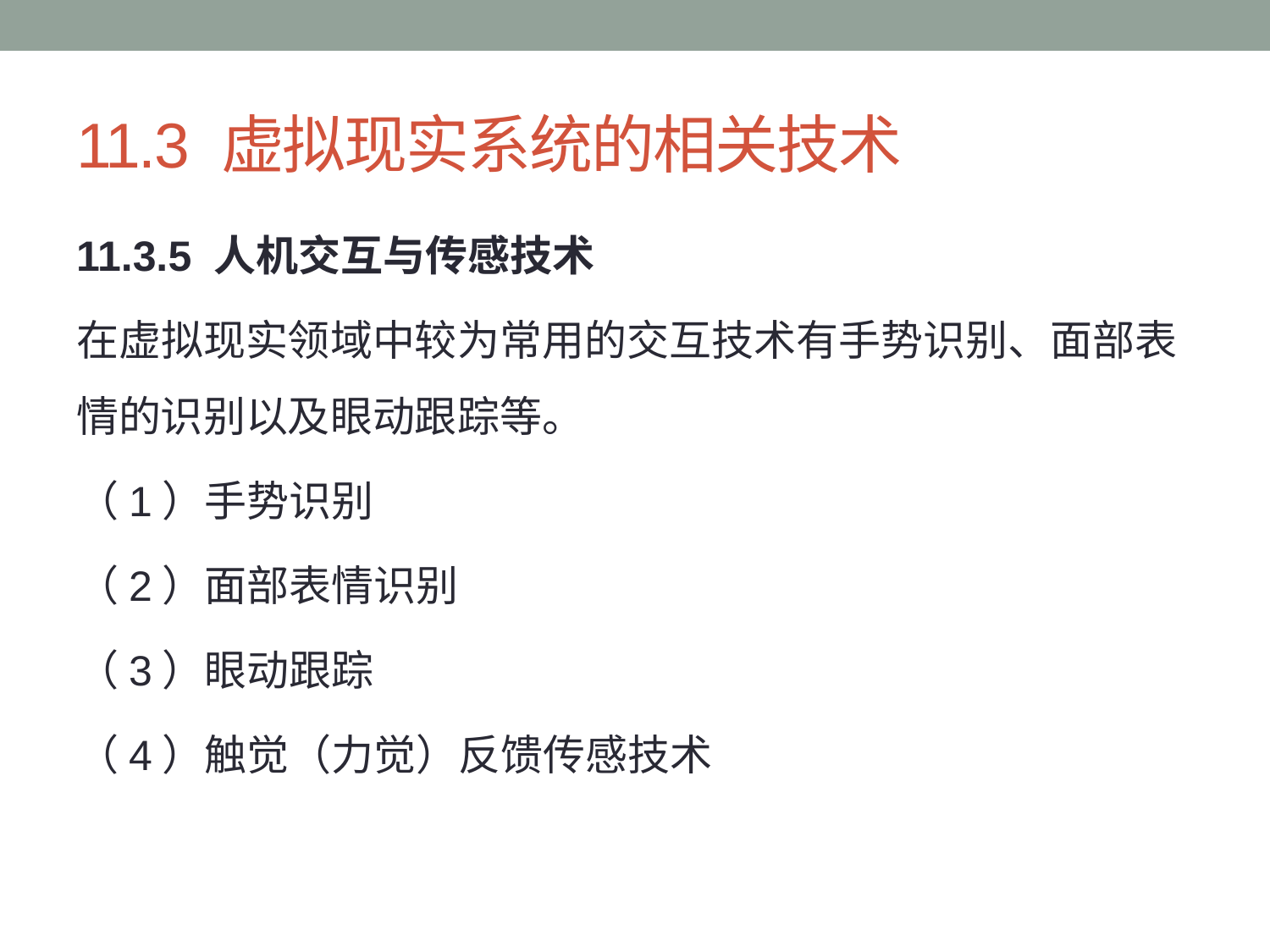

# 11.3 虚拟现实系统的相关技术
11.3.5 人机交互与传感技术
在虚拟现实领域中较为常用的交互技术有手势识别、面部表情的识别以及眼动跟踪等。
（1）手势识别
（2）面部表情识别
（3）眼动跟踪
（4）触觉（力觉）反馈传感技术